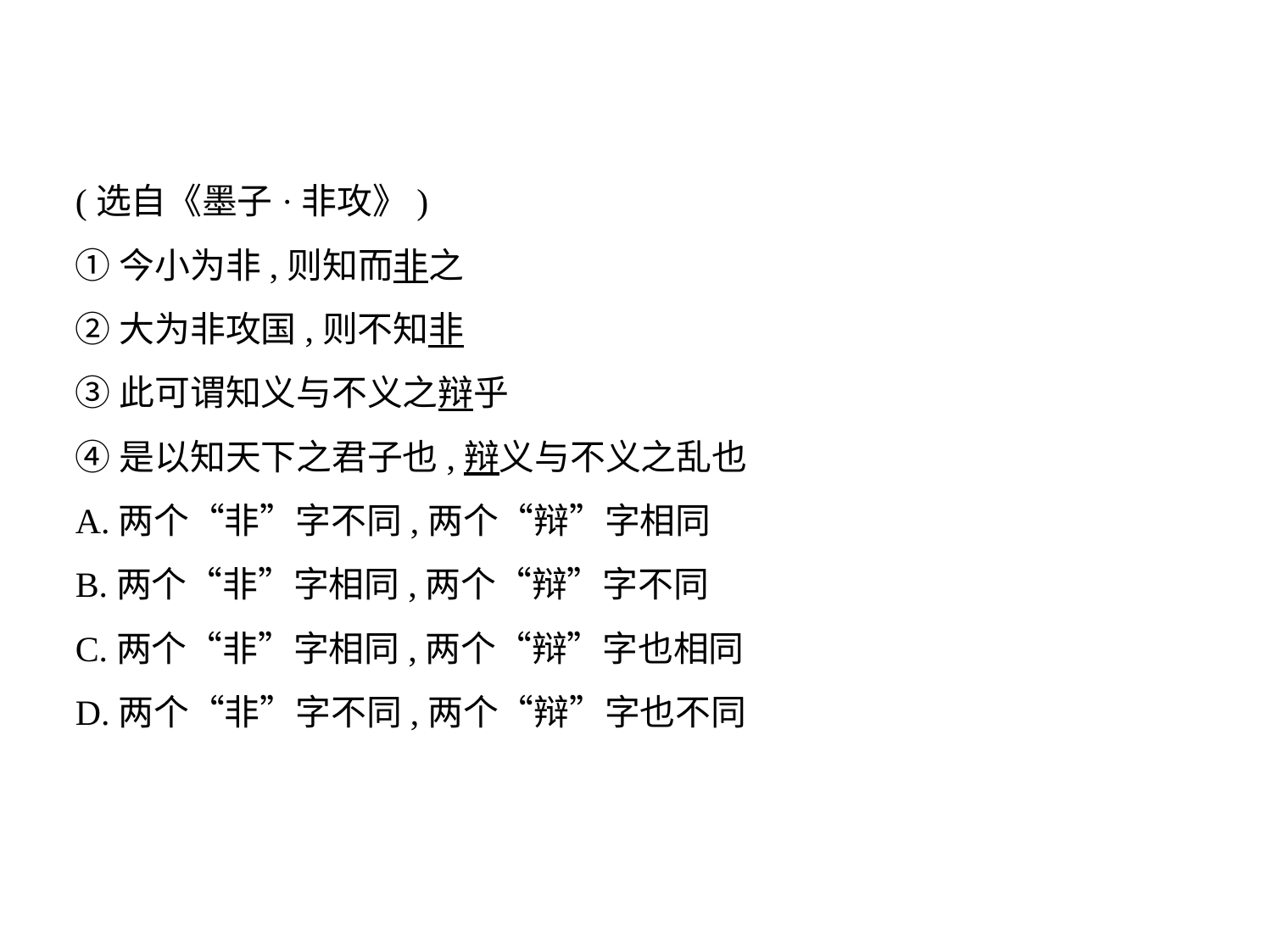

(选自《墨子·非攻》)
①今小为非,则知而非之
②大为非攻国,则不知非
③此可谓知义与不义之辩乎
④是以知天下之君子也,辩义与不义之乱也
A.两个“非”字不同,两个“辩”字相同
B.两个“非”字相同,两个“辩”字不同
C.两个“非”字相同,两个“辩”字也相同
D.两个“非”字不同,两个“辩”字也不同